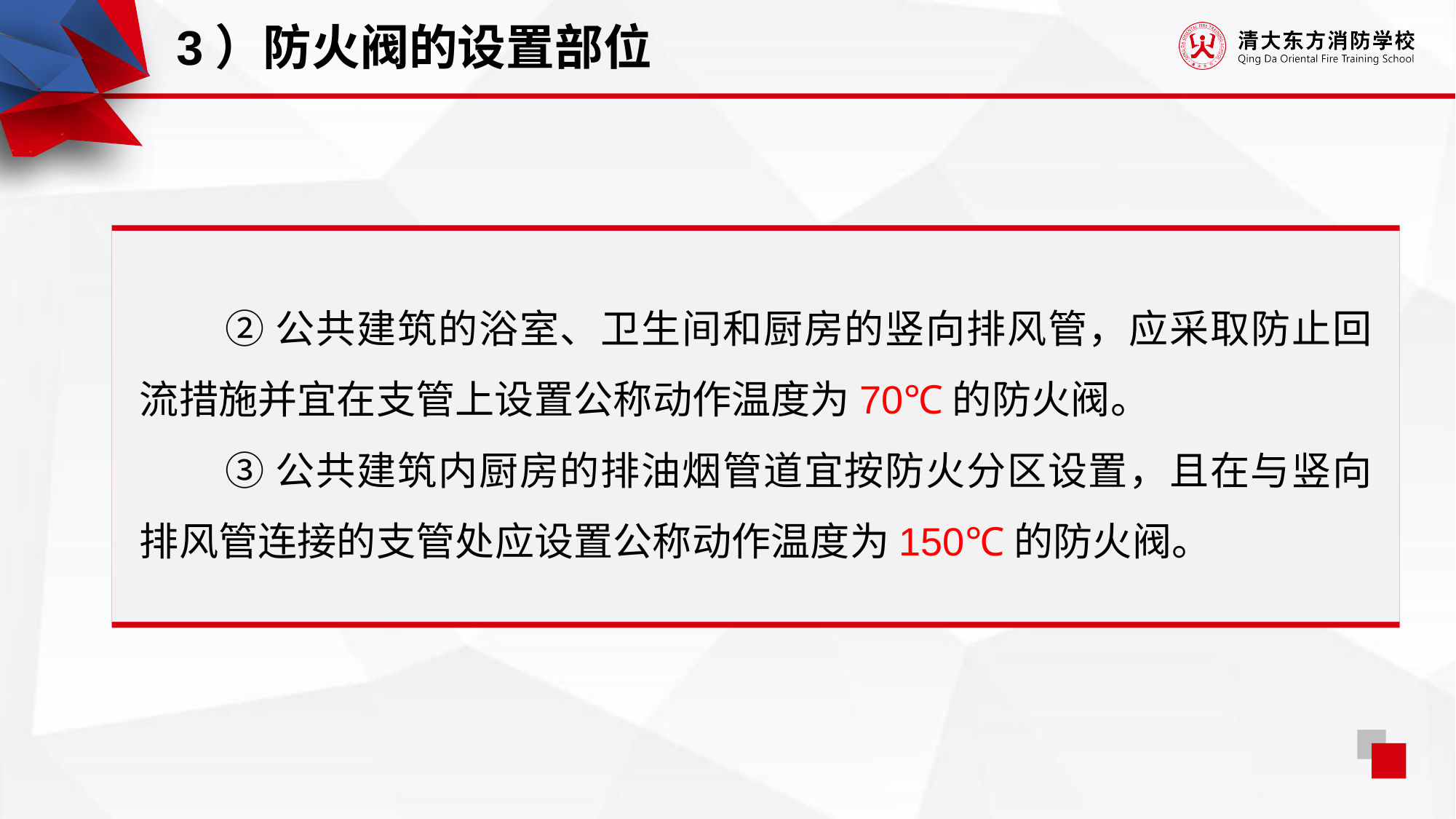

3）防火阀的设置部位

②公共建筑的浴室、卫生间和厨房的竖向排风管，应采取防止回流措施并宜在支管上设置公称动作温度为70℃的防火阀。
③公共建筑内厨房的排油烟管道宜按防火分区设置，且在与竖向排风管连接的支管处应设置公称动作温度为150℃的防火阀。